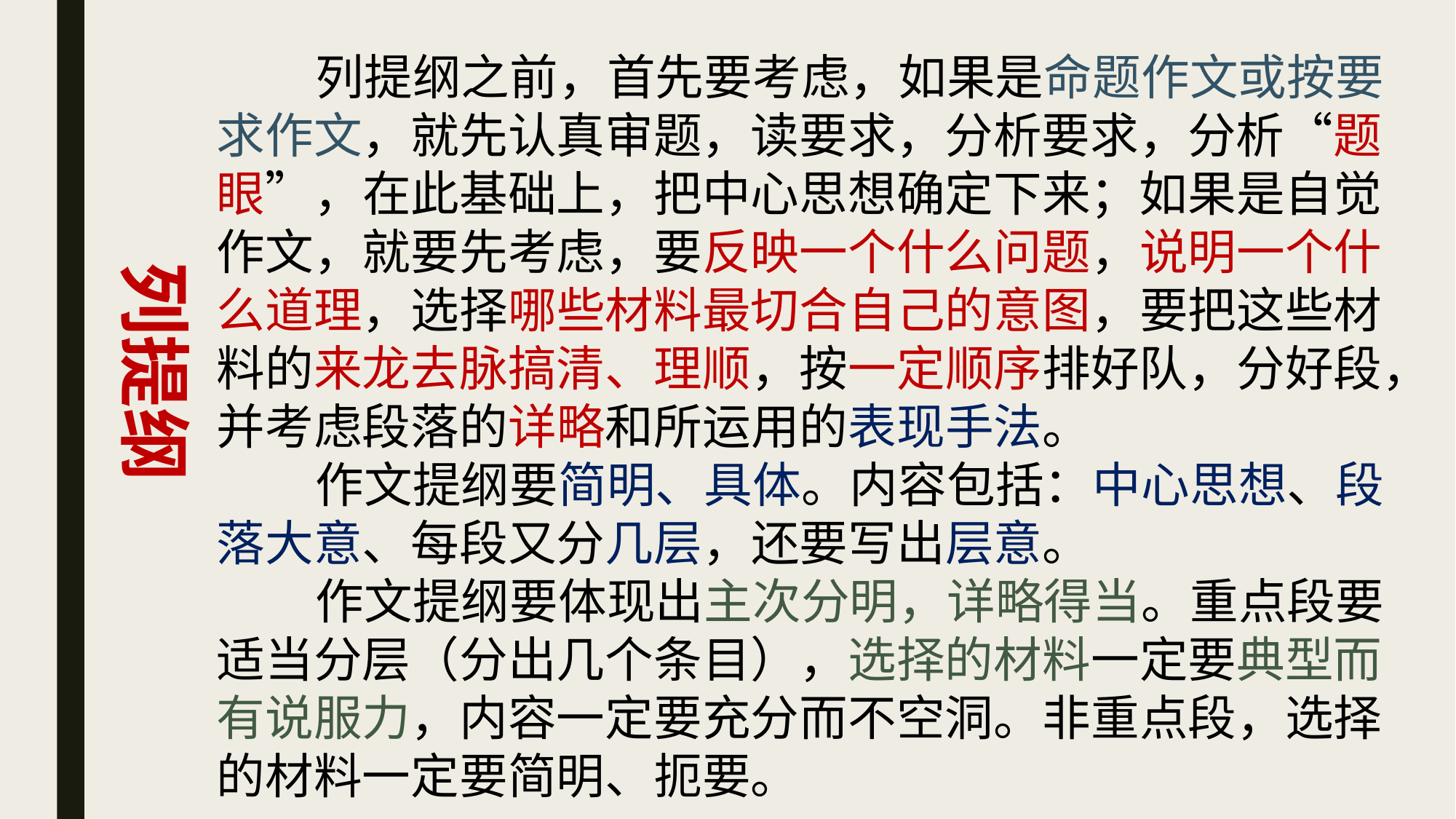

列提纲之前，首先要考虑，如果是命题作文或按要求作文，就先认真审题，读要求，分析要求，分析“题眼”，在此基础上，把中心思想确定下来；如果是自觉作文，就要先考虑，要反映一个什么问题，说明一个什么道理，选择哪些材料最切合自己的意图，要把这些材料的来龙去脉搞清、理顺，按一定顺序排好队，分好段，并考虑段落的详略和所运用的表现手法。
        作文提纲要简明、具体。内容包括：中心思想、段落大意、每段又分几层，还要写出层意。
        作文提纲要体现出主次分明，详略得当。重点段要适当分层（分出几个条目），选择的材料一定要典型而有说服力，内容一定要充分而不空洞。非重点段，选择的材料一定要简明、扼要。
列提纲